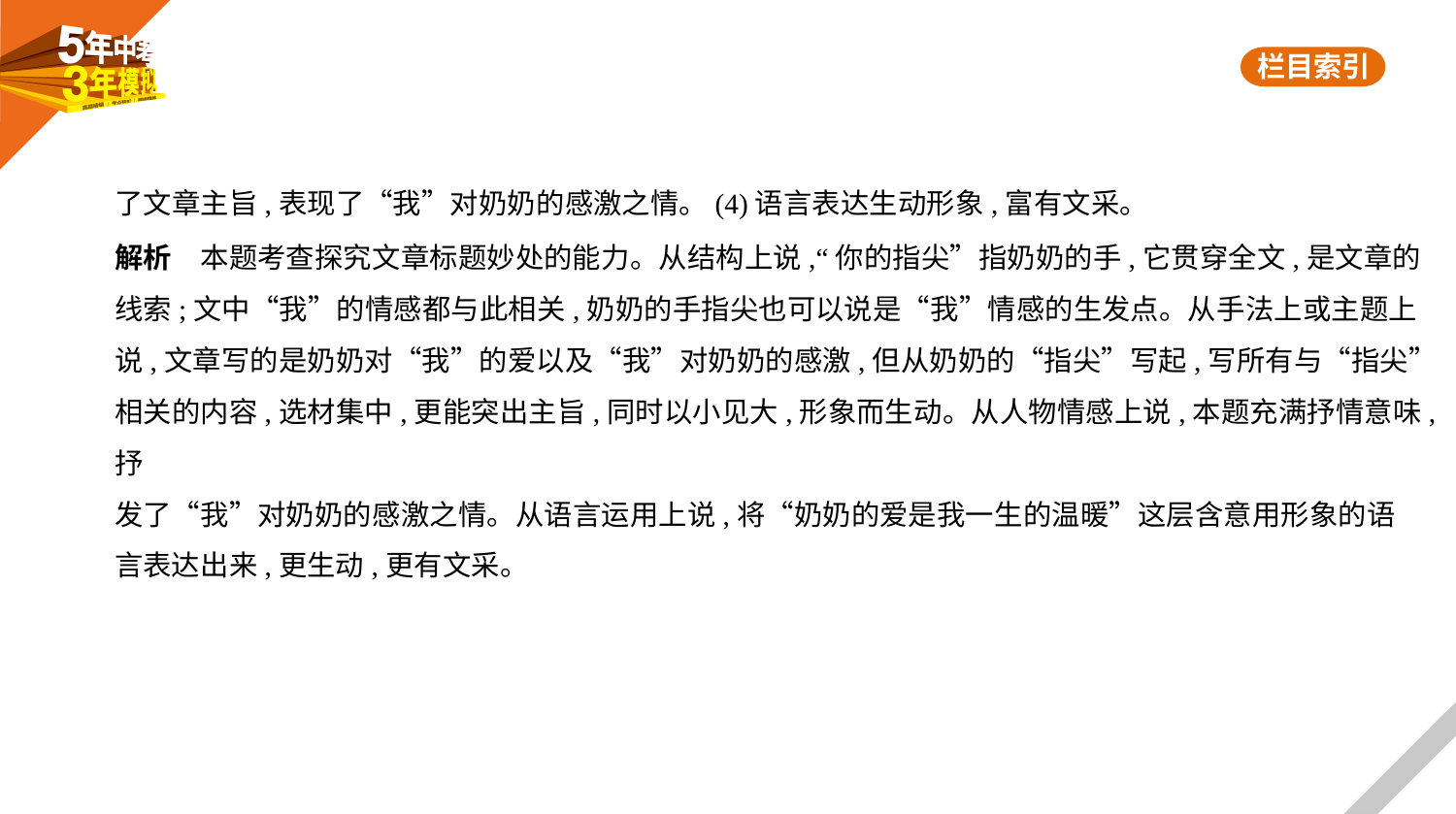

了文章主旨,表现了“我”对奶奶的感激之情。(4)语言表达生动形象,富有文采。
解析　本题考查探究文章标题妙处的能力。从结构上说,“你的指尖”指奶奶的手,它贯穿全文,是文章的
线索;文中“我”的情感都与此相关,奶奶的手指尖也可以说是“我”情感的生发点。从手法上或主题上
说,文章写的是奶奶对“我”的爱以及“我”对奶奶的感激,但从奶奶的“指尖”写起,写所有与“指尖”
相关的内容,选材集中,更能突出主旨,同时以小见大,形象而生动。从人物情感上说,本题充满抒情意味,抒
发了“我”对奶奶的感激之情。从语言运用上说,将“奶奶的爱是我一生的温暖”这层含意用形象的语
言表达出来,更生动,更有文采。